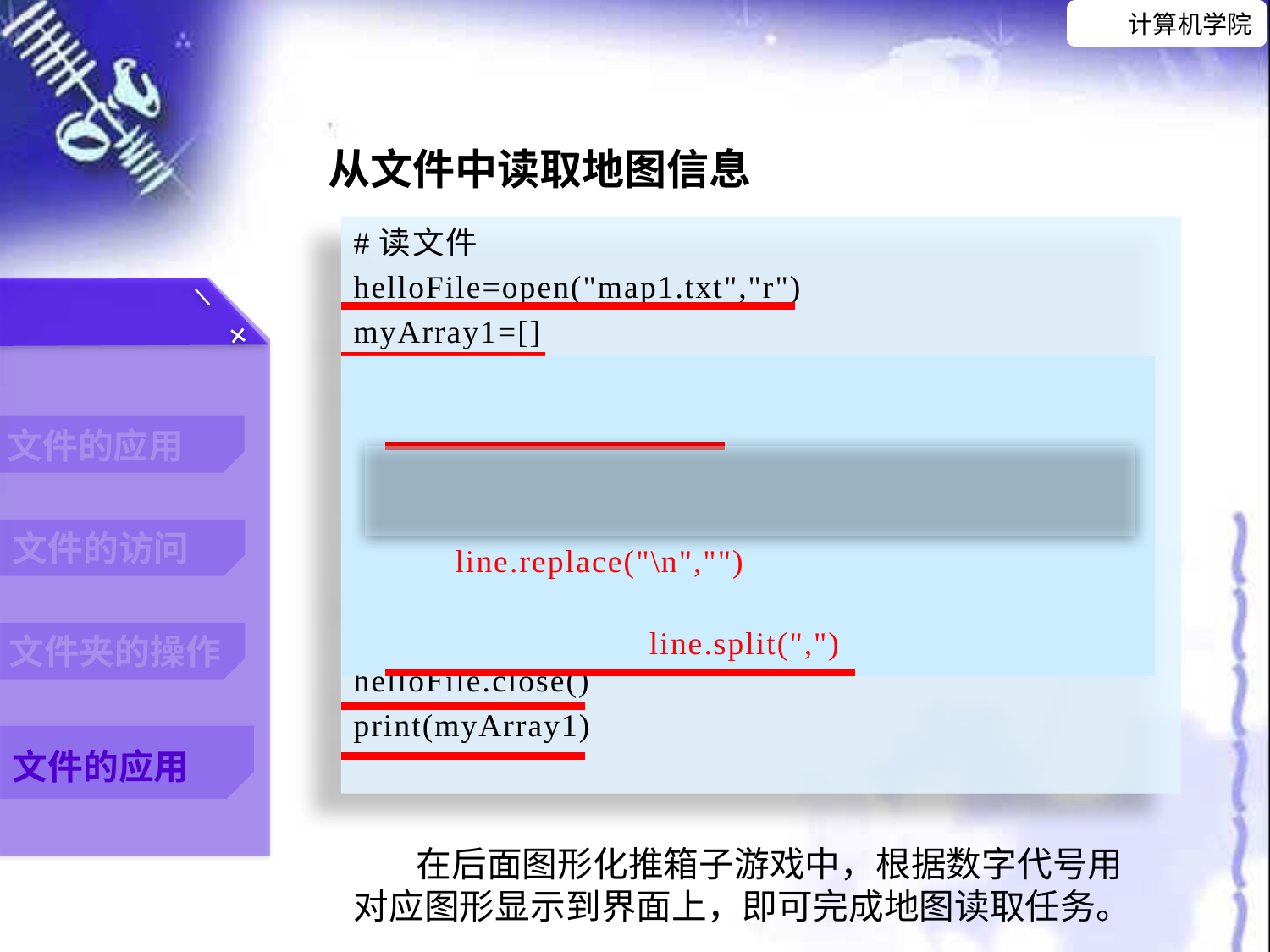

从文件中读取地图信息
#读文件
helloFile=open("map1.txt","r")
myArray1=[]
while True:
   line=helloFile.readline()
   if line=="":  			# 或者 if not line
      break
   line=line.replace("\n","")   	#将读取的1行中最后的换行符去掉
   myArray1.append(line.split(","))
helloFile.close()
print(myArray1)

line.replace("\n","")
line.split(",")
在后面图形化推箱子游戏中，根据数字代号用对应图形显示到界面上，即可完成地图读取任务。